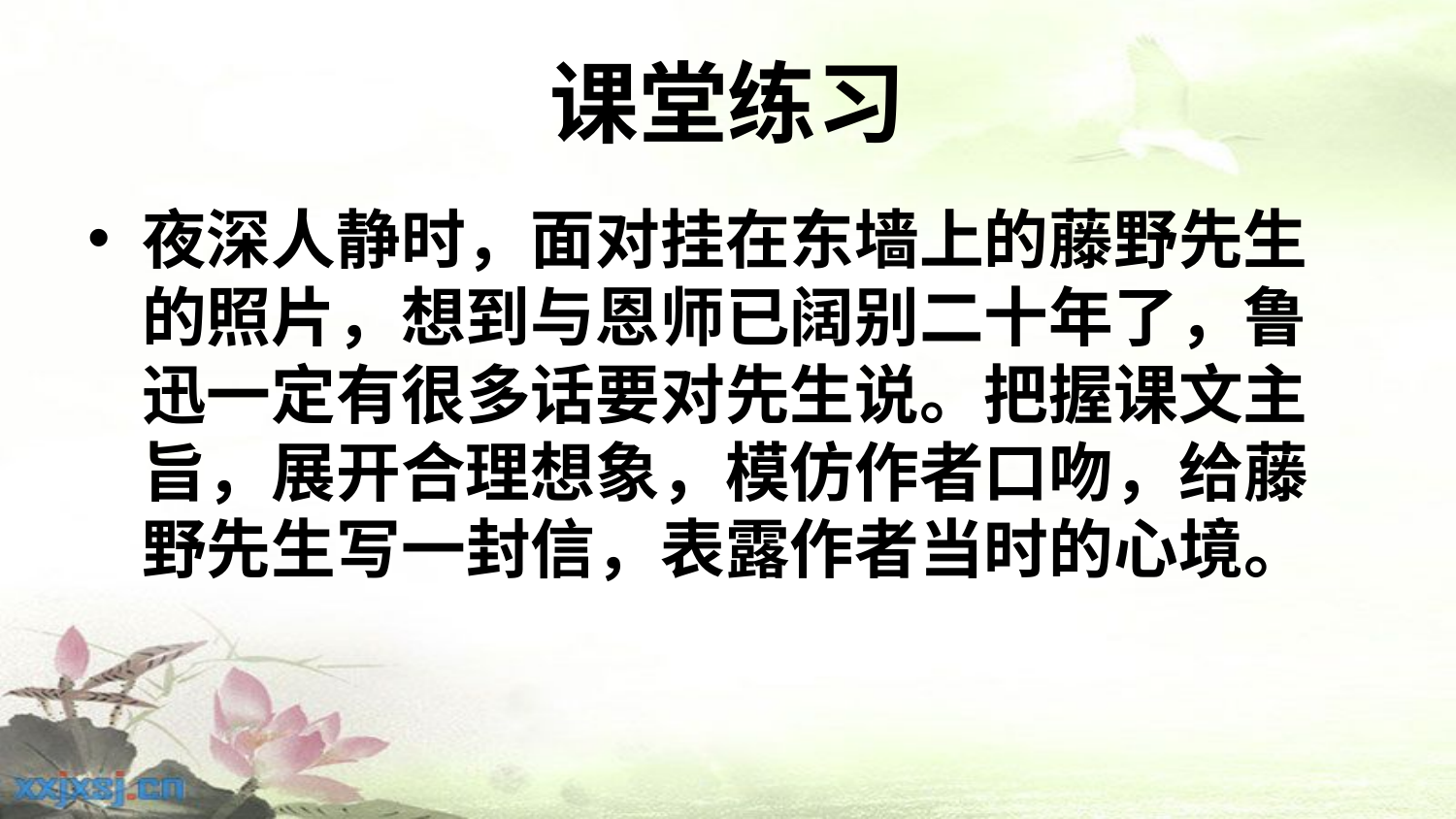

# 课堂练习
夜深人静时，面对挂在东墙上的藤野先生的照片，想到与恩师已阔别二十年了，鲁迅一定有很多话要对先生说。把握课文主旨，展开合理想象，模仿作者口吻，给藤野先生写一封信，表露作者当时的心境。